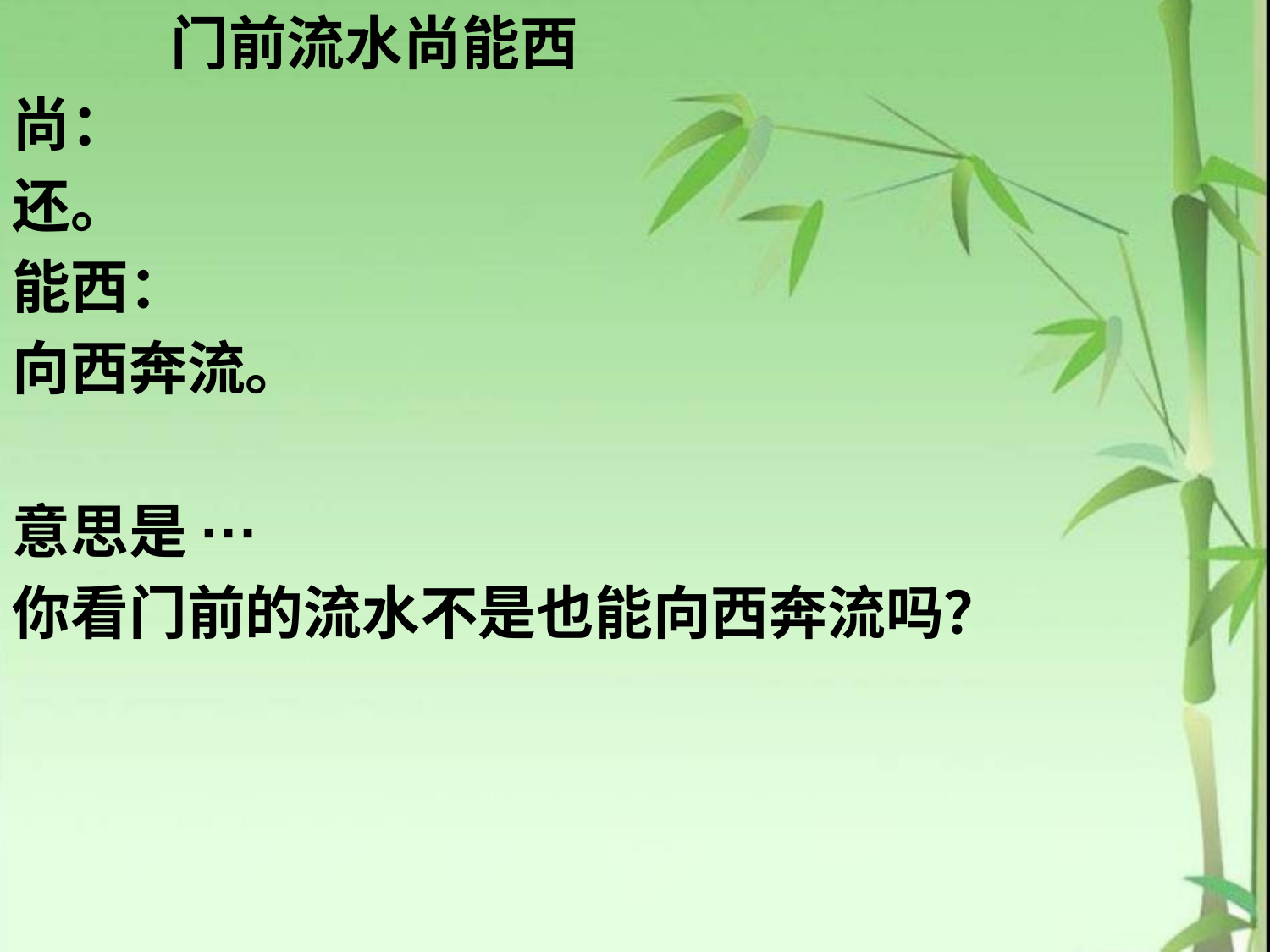

门前流水尚能西
尚：
还。
能西：
向西奔流。

意思是···
你看门前的流水不是也能向西奔流吗？